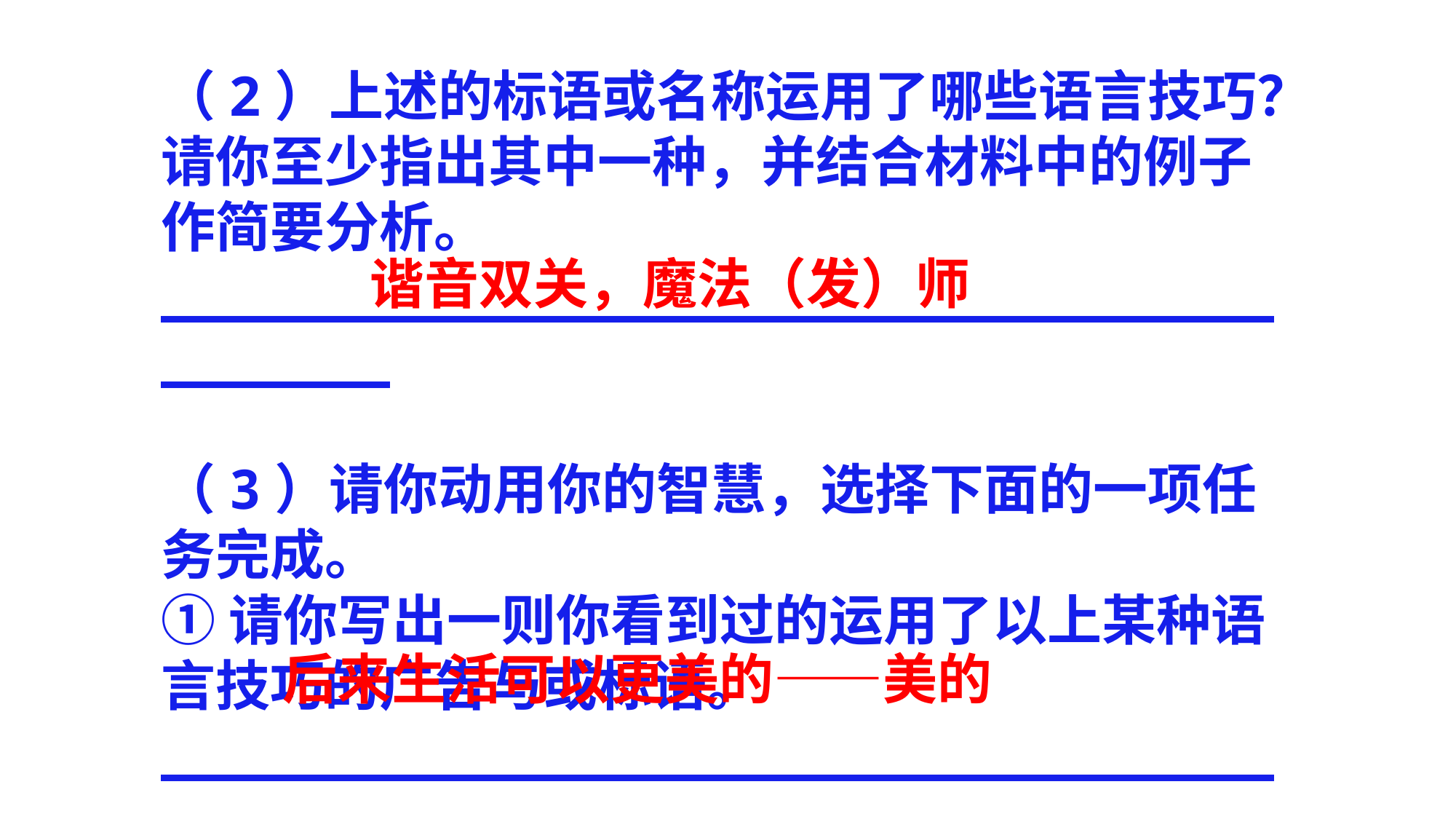

（2）上述的标语或名称运用了哪些语言技巧？请你至少指出其中一种，并结合材料中的例子作简要分析。
_________________________________________

（3）请你动用你的智慧，选择下面的一项任务完成。
①请你写出一则你看到过的运用了以上某种语言技巧的广告与或标语。
_________________________________________
谐音双关，魔法（发）师
后来生活可以更美的——美的